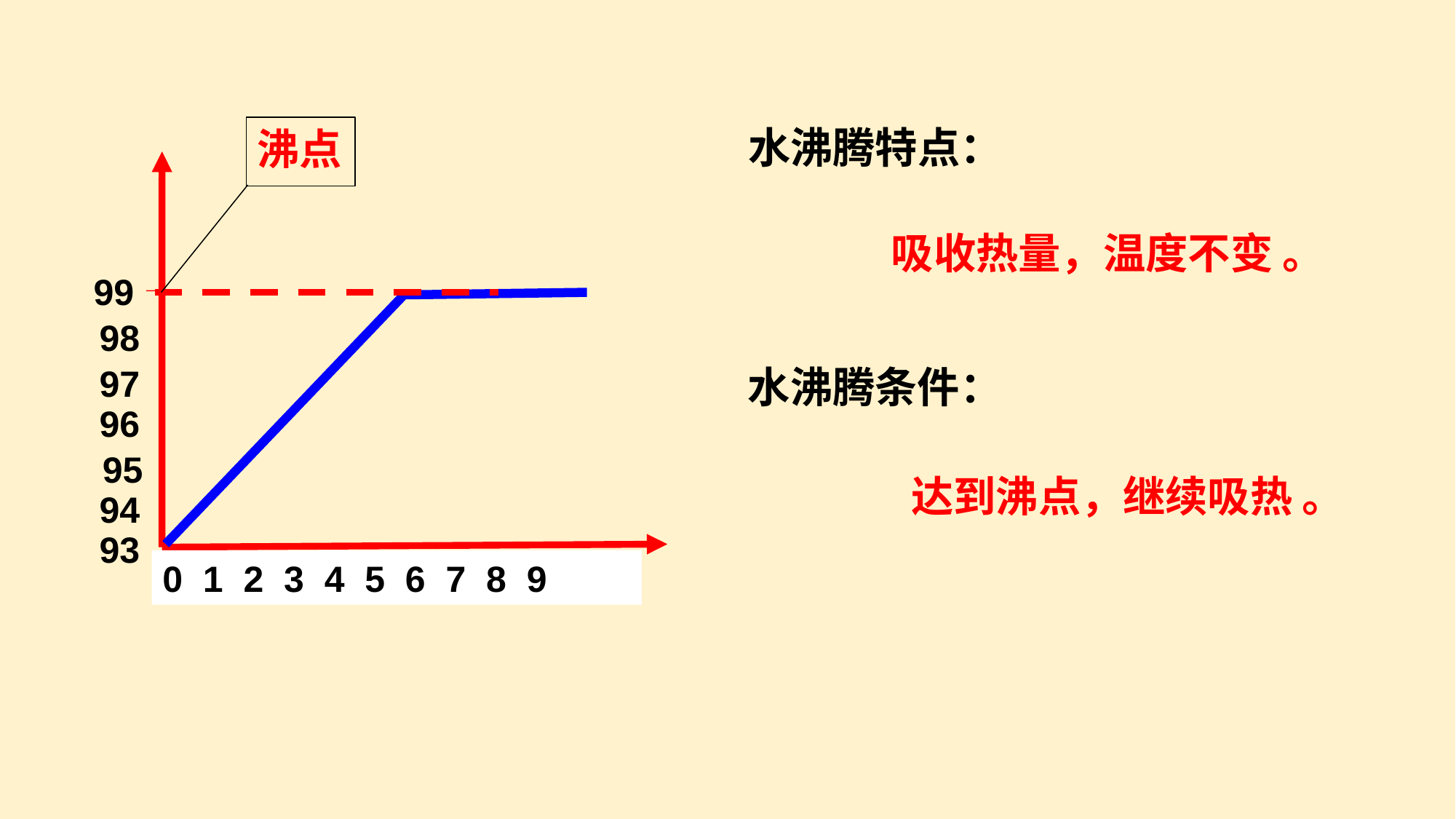

水沸腾特点：
沸点

99

98
97
96
95
94
93

0  1  2  3  4  5  6  7  8  9
吸收热量，温度不变 。

水沸腾条件：
 达到沸点，继续吸热 。